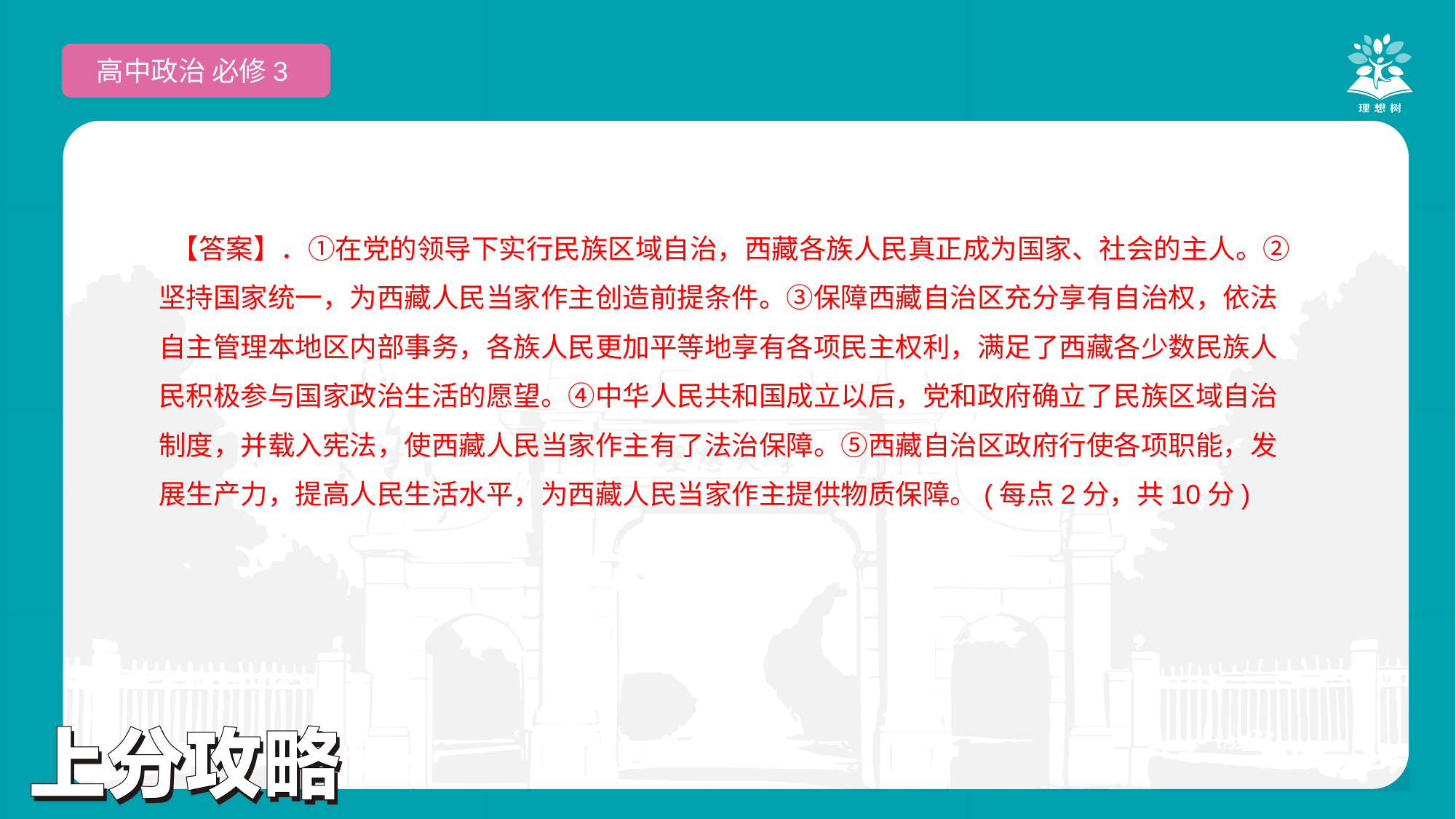

高中政治 必修3
 【答案】．①在党的领导下实行民族区域自治，西藏各族人民真正成为国家、社会的主人。②坚持国家统一，为西藏人民当家作主创造前提条件。③保障西藏自治区充分享有自治权，依法自主管理本地区内部事务，各族人民更加平等地享有各项民主权利，满足了西藏各少数民族人民积极参与国家政治生活的愿望。④中华人民共和国成立以后，党和政府确立了民族区域自治制度，并载入宪法，使西藏人民当家作主有了法治保障。⑤西藏自治区政府行使各项职能，发展生产力，提高人民生活水平，为西藏人民当家作主提供物质保障。(每点2分，共10分)